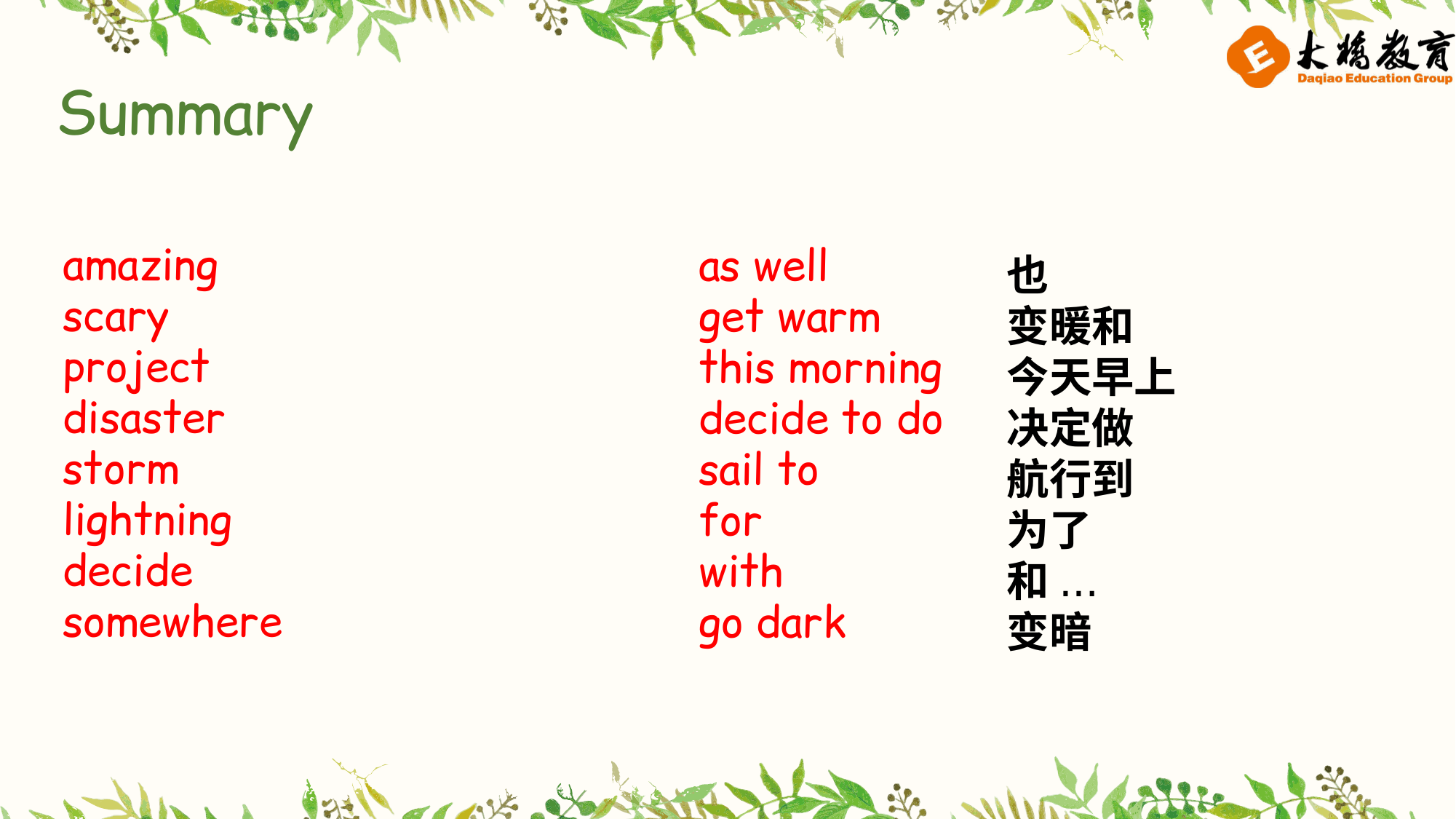

Summary

也
变暖和
今天早上
决定做
航行到
为了
和...
变暗

as well
get warm
this morning
decide to do
sail to
for
with
go dark

amazing
scary
project
disaster
storm
lightning
decide
somewhere